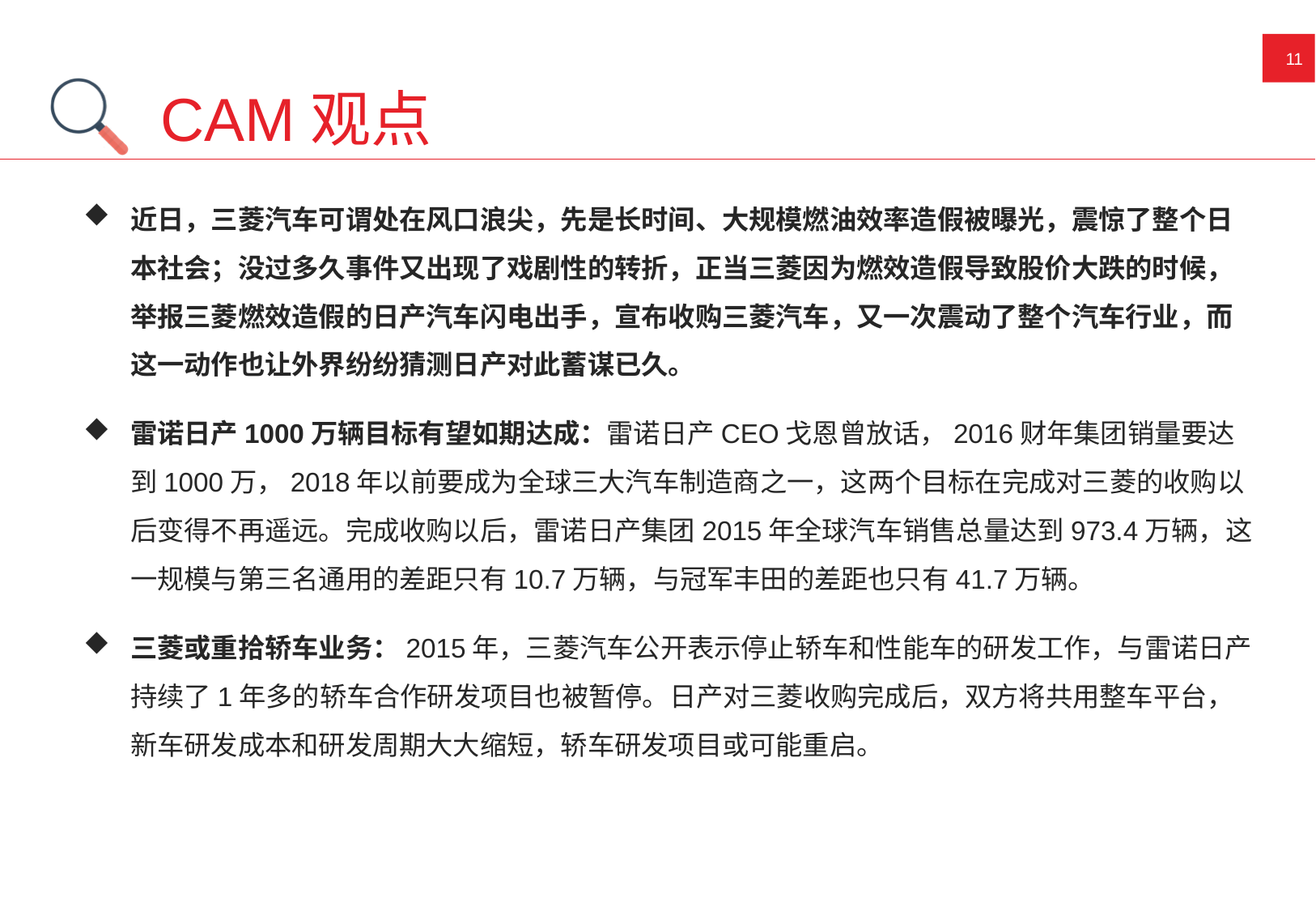

近日，三菱汽车可谓处在风口浪尖，先是长时间、大规模燃油效率造假被曝光，震惊了整个日本社会；没过多久事件又出现了戏剧性的转折，正当三菱因为燃效造假导致股价大跌的时候，举报三菱燃效造假的日产汽车闪电出手，宣布收购三菱汽车，又一次震动了整个汽车行业，而这一动作也让外界纷纷猜测日产对此蓄谋已久。
雷诺日产1000万辆目标有望如期达成：雷诺日产CEO戈恩曾放话，2016财年集团销量要达到1000万，2018年以前要成为全球三大汽车制造商之一，这两个目标在完成对三菱的收购以后变得不再遥远。完成收购以后，雷诺日产集团2015年全球汽车销售总量达到973.4万辆，这一规模与第三名通用的差距只有10.7万辆，与冠军丰田的差距也只有41.7万辆。
三菱或重拾轿车业务：2015年，三菱汽车公开表示停止轿车和性能车的研发工作，与雷诺日产持续了1年多的轿车合作研发项目也被暂停。日产对三菱收购完成后，双方将共用整车平台，新车研发成本和研发周期大大缩短，轿车研发项目或可能重启。